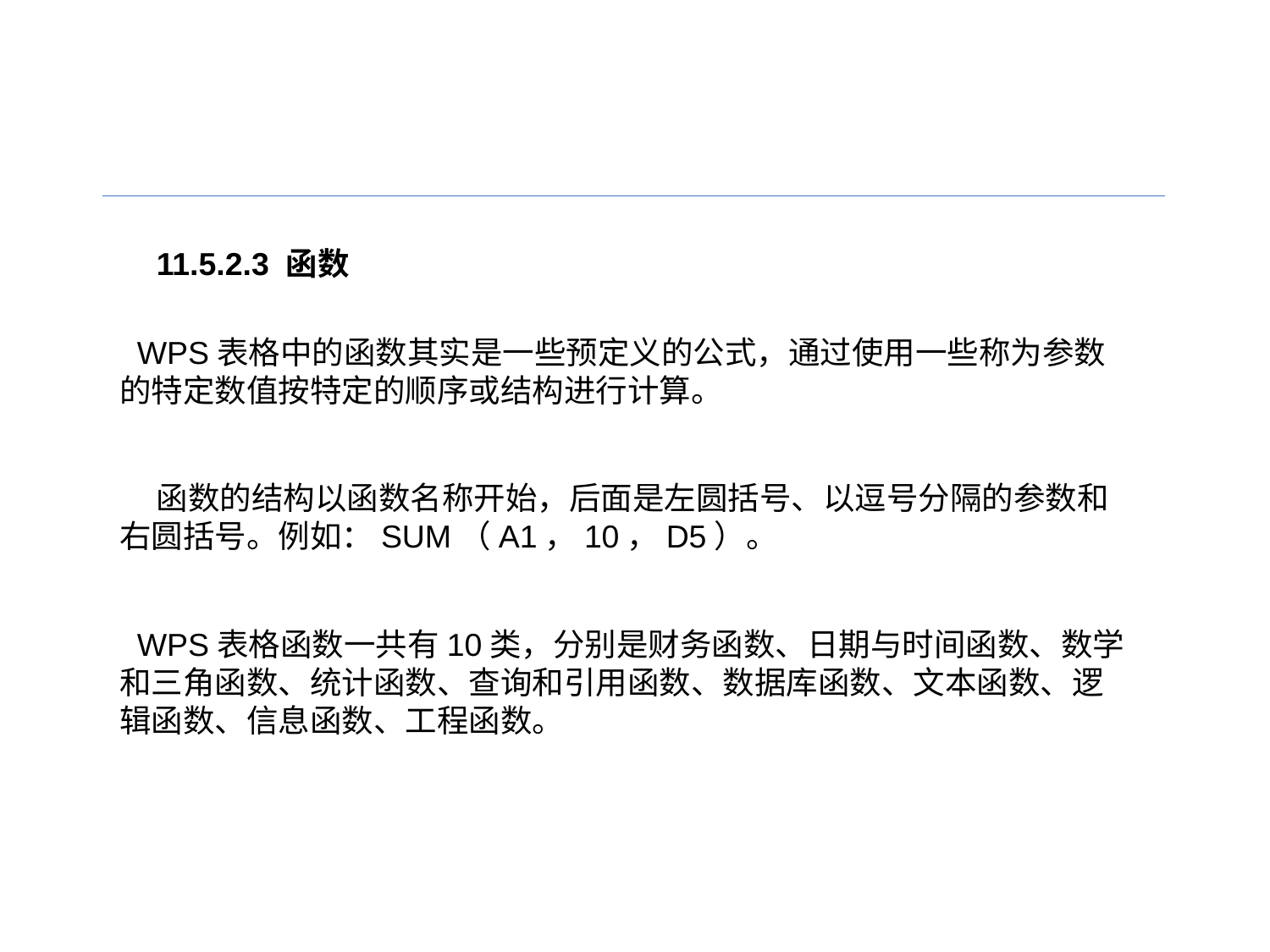

11.5.2.3 函数
WPS表格中的函数其实是一些预定义的公式，通过使用一些称为参数的特定数值按特定的顺序或结构进行计算。
函数的结构以函数名称开始，后面是左圆括号、以逗号分隔的参数和右圆括号。例如：SUM（A1，10，D5）。
WPS表格函数一共有10类，分别是财务函数、日期与时间函数、数学和三角函数、统计函数、查询和引用函数、数据库函数、文本函数、逻辑函数、信息函数、工程函数。